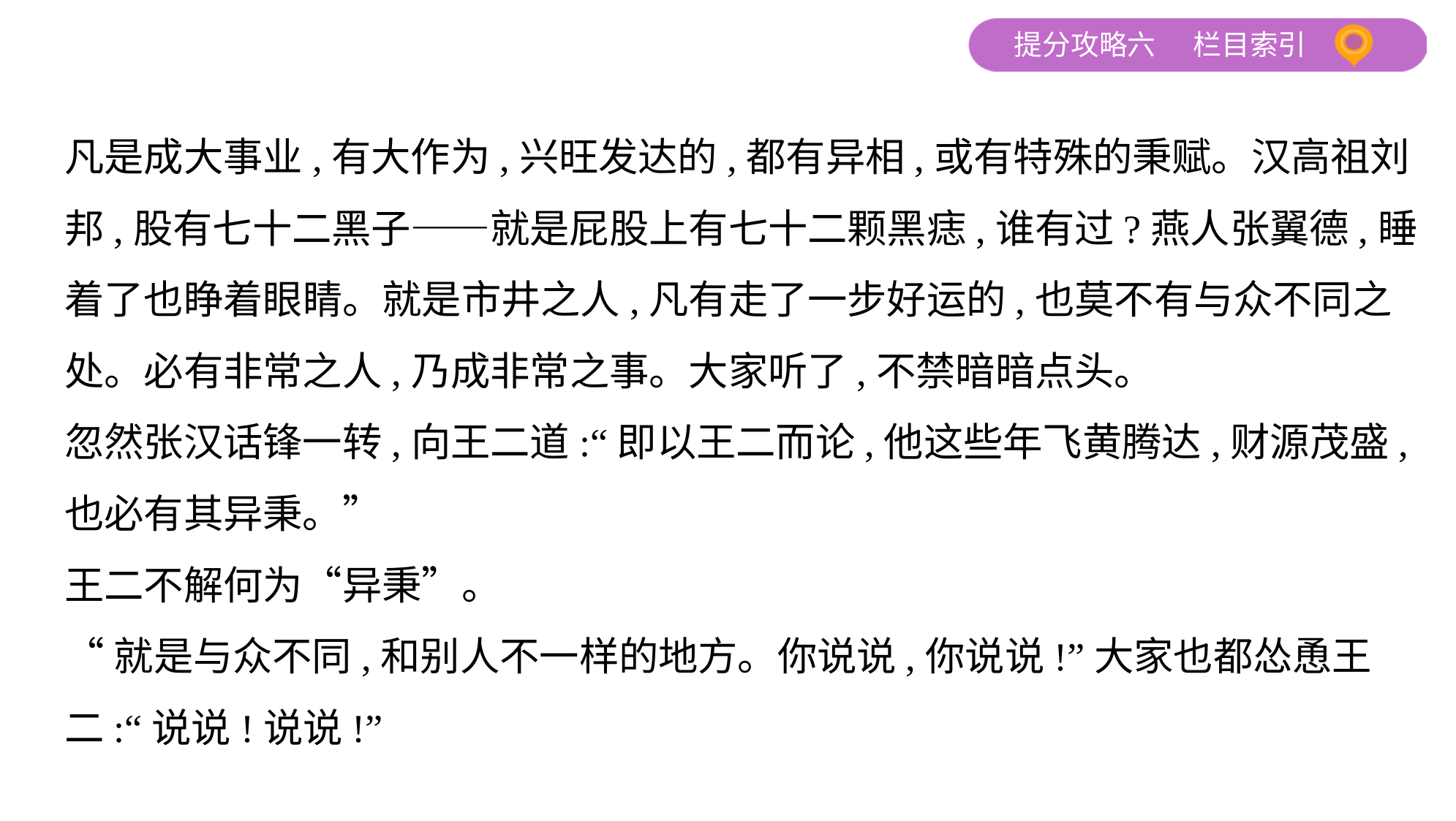

凡是成大事业,有大作为,兴旺发达的,都有异相,或有特殊的秉赋。汉高祖刘
邦,股有七十二黑子——就是屁股上有七十二颗黑痣,谁有过?燕人张翼德,睡
着了也睁着眼睛。就是市井之人,凡有走了一步好运的,也莫不有与众不同之
处。必有非常之人,乃成非常之事。大家听了,不禁暗暗点头。
忽然张汉话锋一转,向王二道:“即以王二而论,他这些年飞黄腾达,财源茂盛,
也必有其异秉。”
王二不解何为“异秉”。
“就是与众不同,和别人不一样的地方。你说说,你说说!”大家也都怂恿王
二:“说说!说说!”